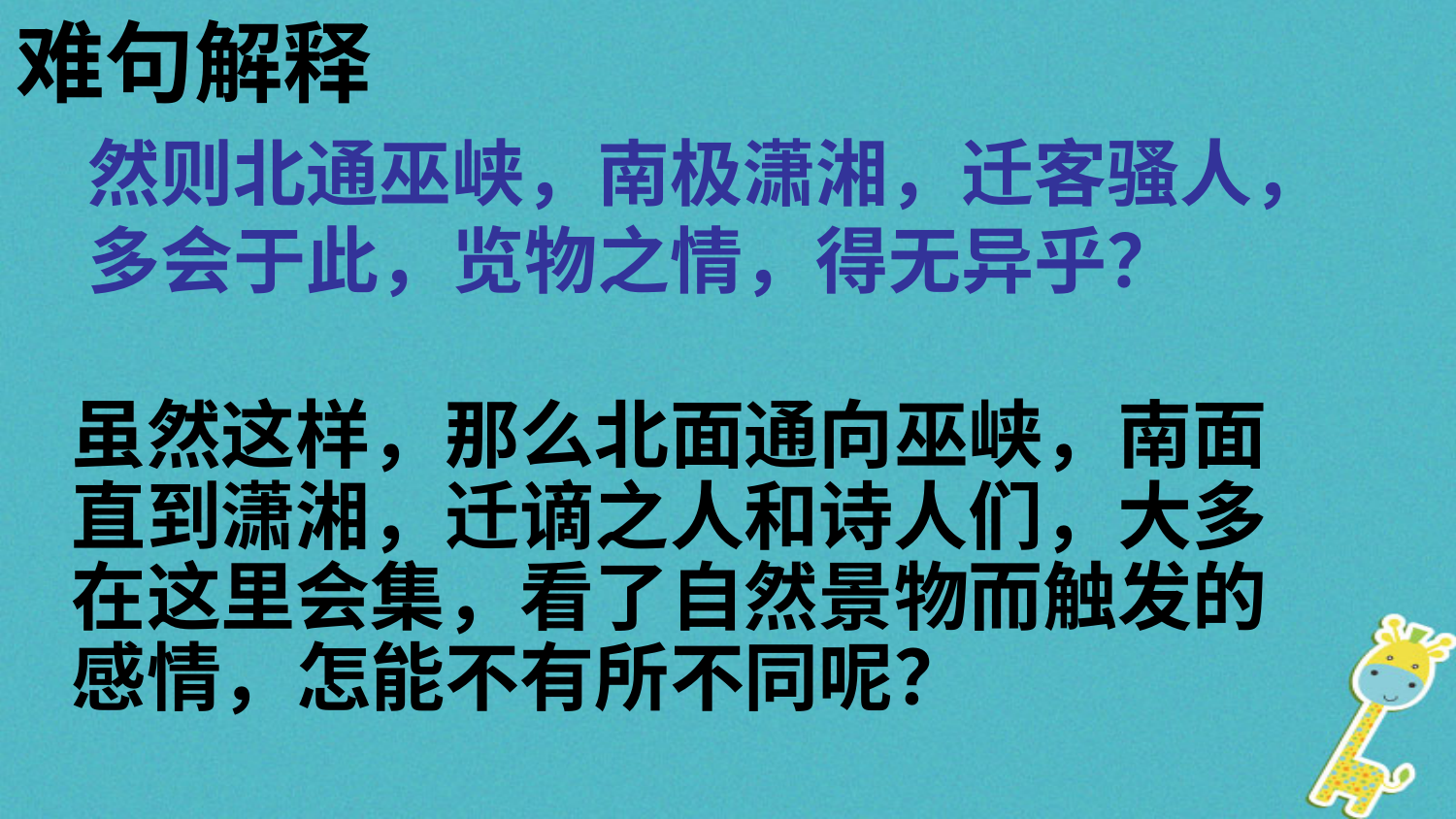

难句解释
# 然则北通巫峡，南极潇湘，迁客骚人，多会于此，览物之情，得无异乎？
虽然这样，那么北面通向巫峡，南面直到潇湘，迁谪之人和诗人们，大多在这里会集，看了自然景物而触发的感情，怎能不有所不同呢？